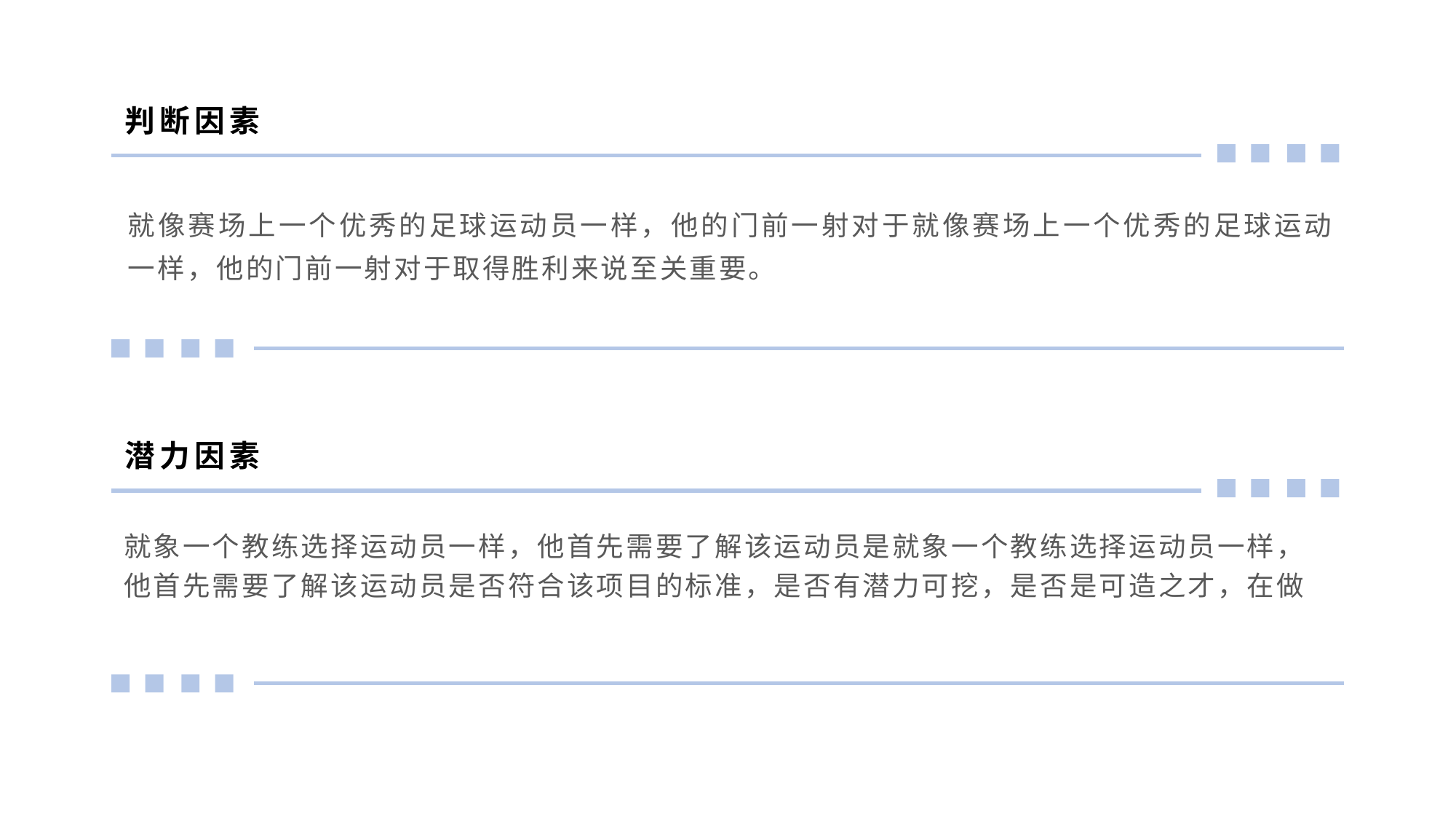

判断因素

就像赛场上一个优秀的足球运动员一样，他的门前一射对于就像赛场上一个优秀的足球运动一样，他的门前一射对于取得胜利来说至关重要。
潜力因素

就象一个教练选择运动员一样，他首先需要了解该运动员是就象一个教练选择运动员一样，他首先需要了解该运动员是否符合该项目的标准，是否有潜力可挖，是否是可造之才，在做